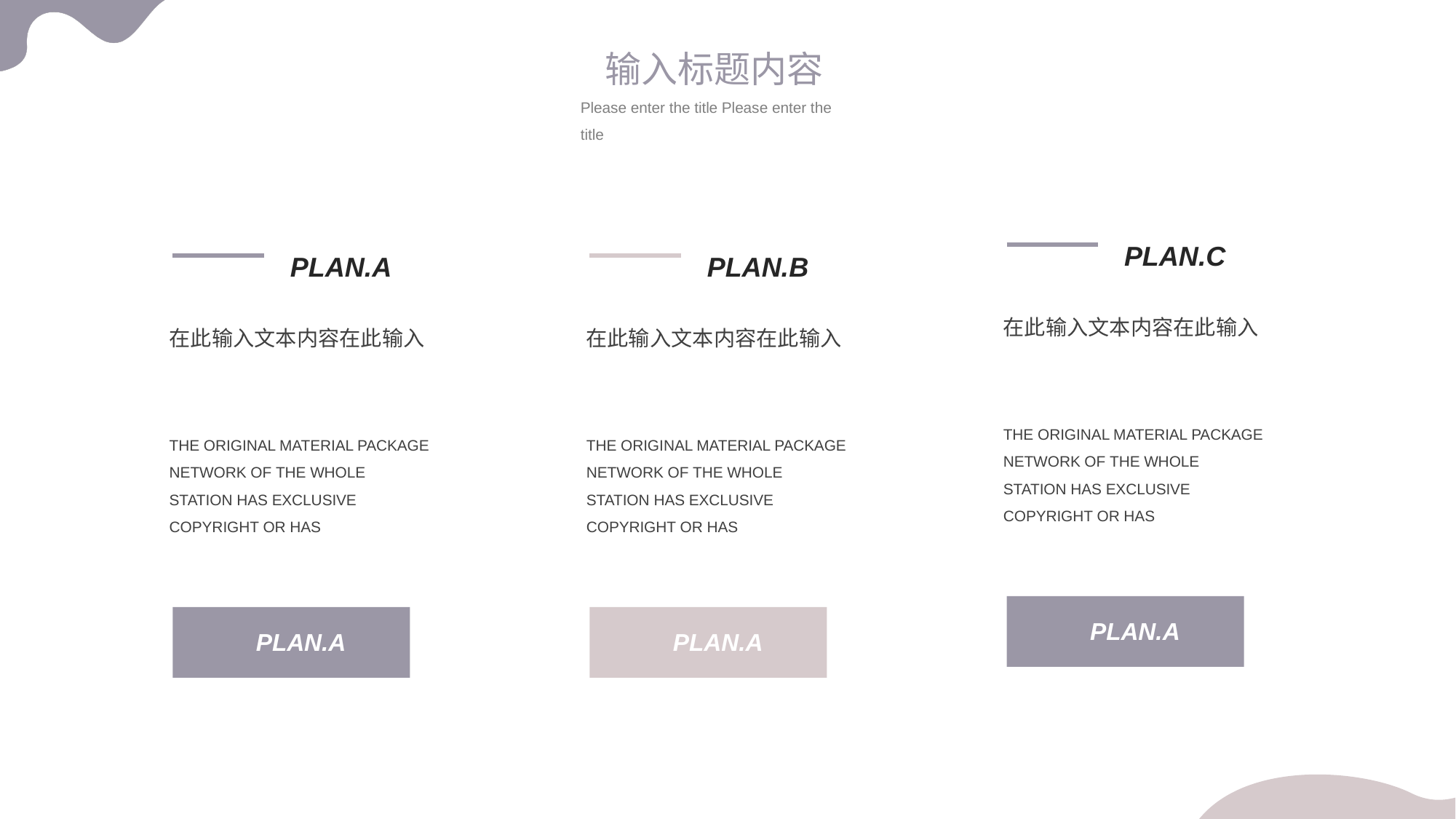

输入标题内容
Please enter the title Please enter the title
PLAN.C
在此输入文本内容在此输入
THE ORIGINAL MATERIAL PACKAGE NETWORK OF THE WHOLE STATION HAS EXCLUSIVE COPYRIGHT OR HAS

PLAN.A
PLAN.A
在此输入文本内容在此输入
THE ORIGINAL MATERIAL PACKAGE NETWORK OF THE WHOLE STATION HAS EXCLUSIVE COPYRIGHT OR HAS

PLAN.A
PLAN.B
在此输入文本内容在此输入
THE ORIGINAL MATERIAL PACKAGE NETWORK OF THE WHOLE STATION HAS EXCLUSIVE COPYRIGHT OR HAS

PLAN.A